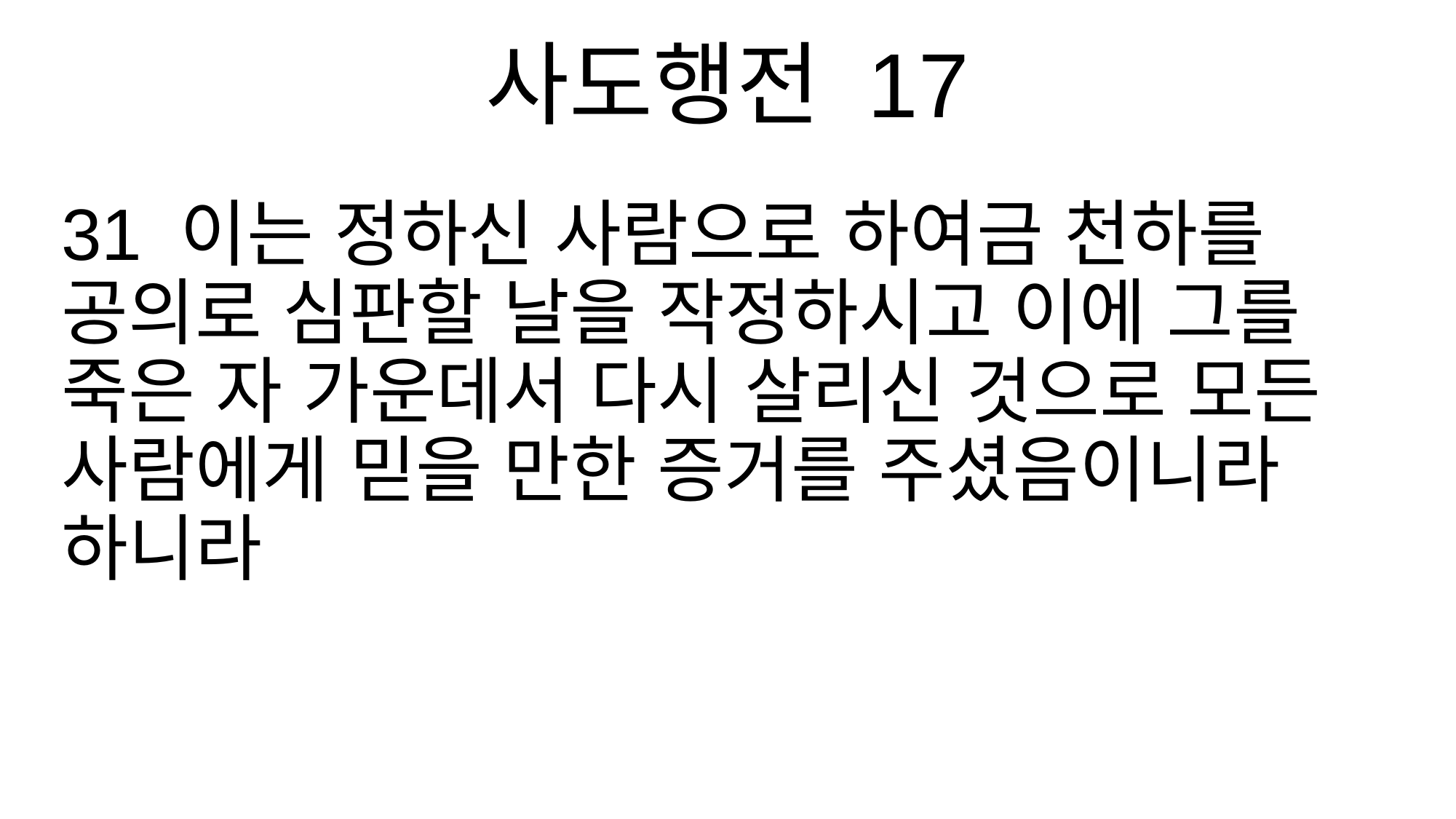

사도행전 17
31 이는 정하신 사람으로 하여금 천하를 공의로 심판할 날을 작정하시고 이에 그를 죽은 자 가운데서 다시 살리신 것으로 모든 사람에게 믿을 만한 증거를 주셨음이니라 하니라